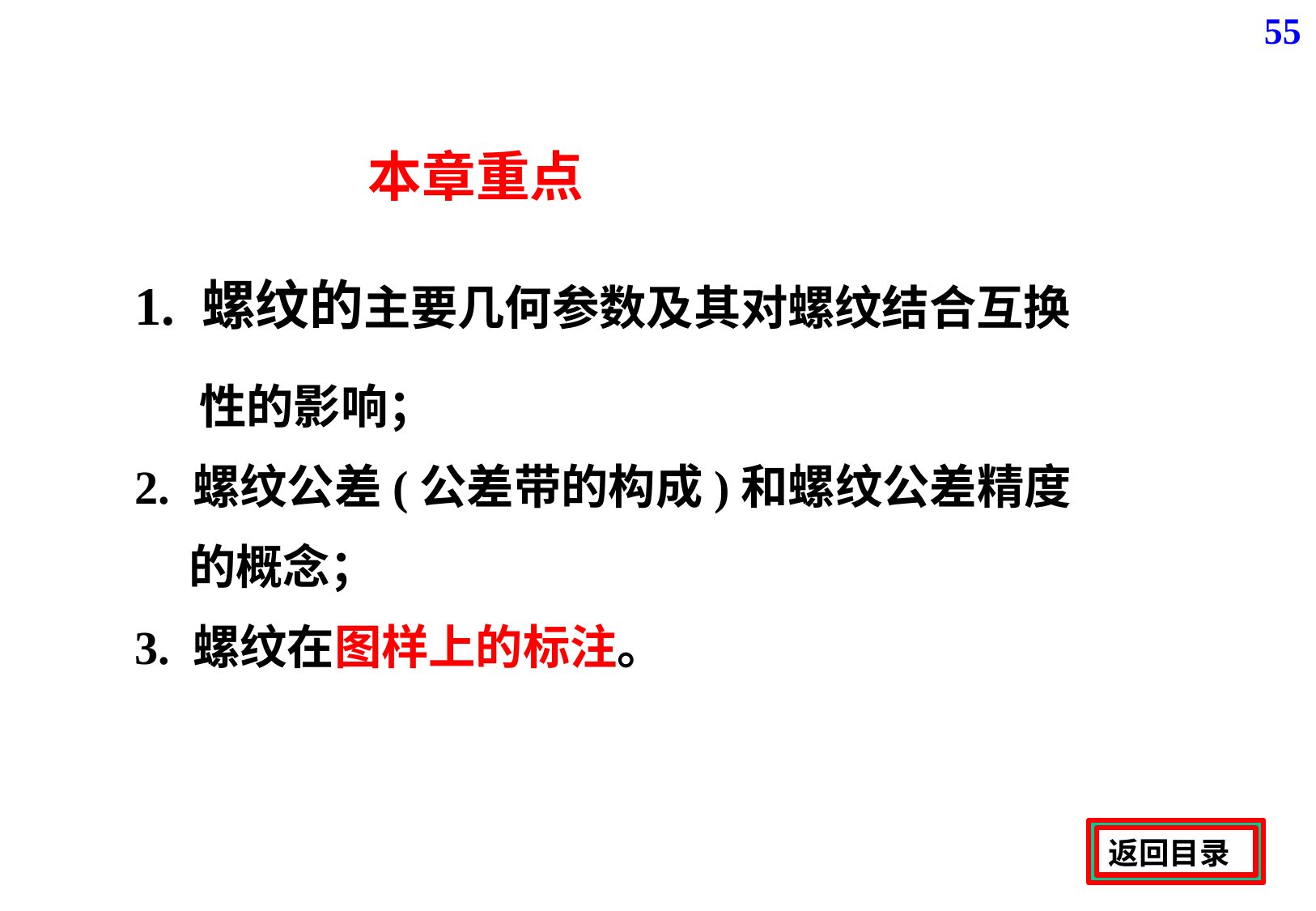

55
本章重点
1. 螺纹的主要几何参数及其对螺纹结合互换
     性的影响；
2. 螺纹公差(公差带的构成)和螺纹公差精度
    的概念；
3. 螺纹在图样上的标注。
返回目录